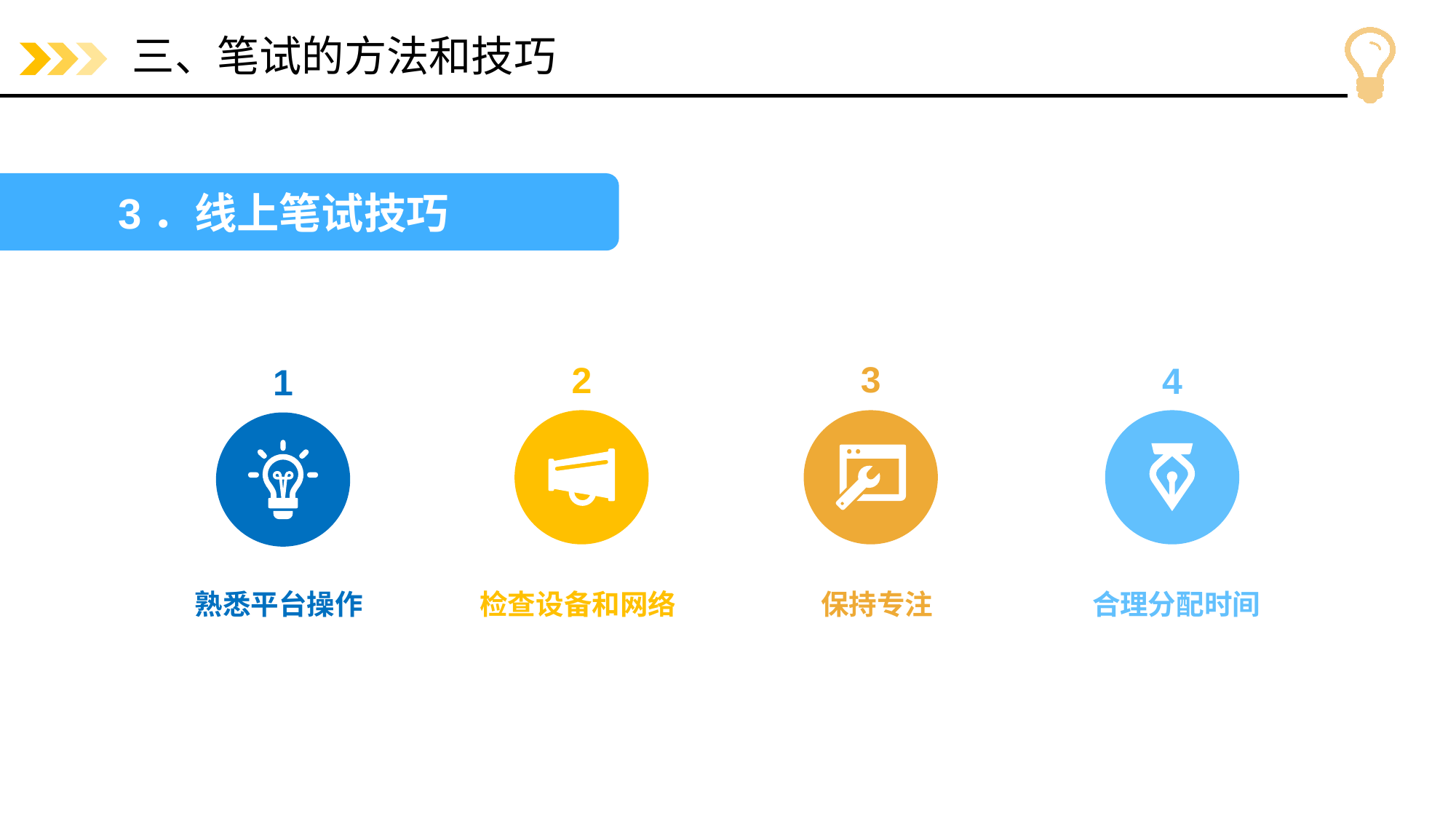

34
# 三、笔试的方法和技巧
3．线上笔试技巧
3
2
4
1

熟悉平台操作
检查设备和网络
保持专注
合理分配时间